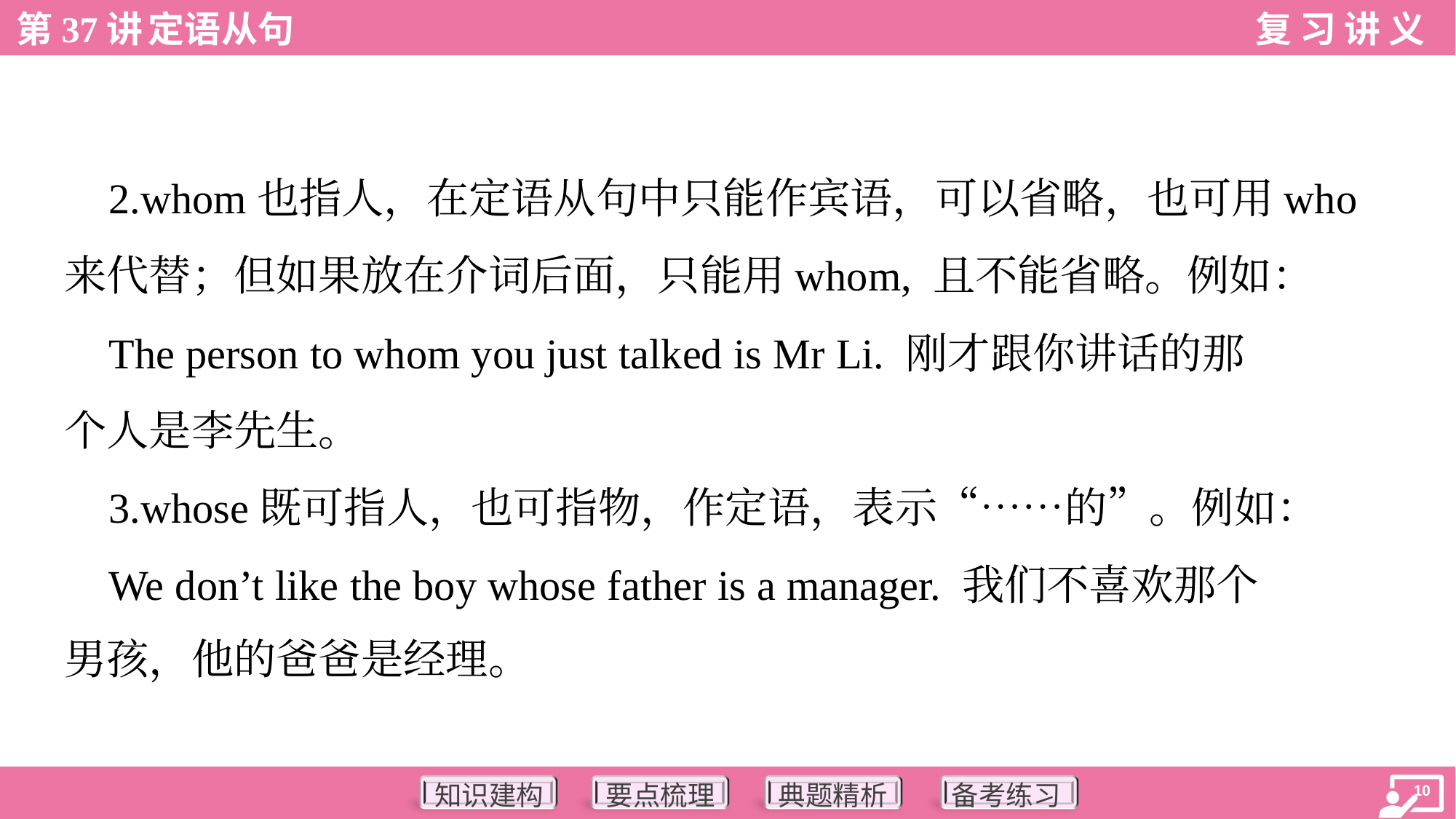

2.whom也指人，在定语从句中只能作宾语，可以省略，也可用who
来代替；但如果放在介词后面，只能用whom, 且不能省略。例如：
    The person to whom you just talked is Mr Li. 刚才跟你讲话的那
个人是李先生。
    3.whose既可指人，也可指物，作定语，表示“……的”。例如：
    We don’t like the boy whose father is a manager. 我们不喜欢那个
男孩，他的爸爸是经理。